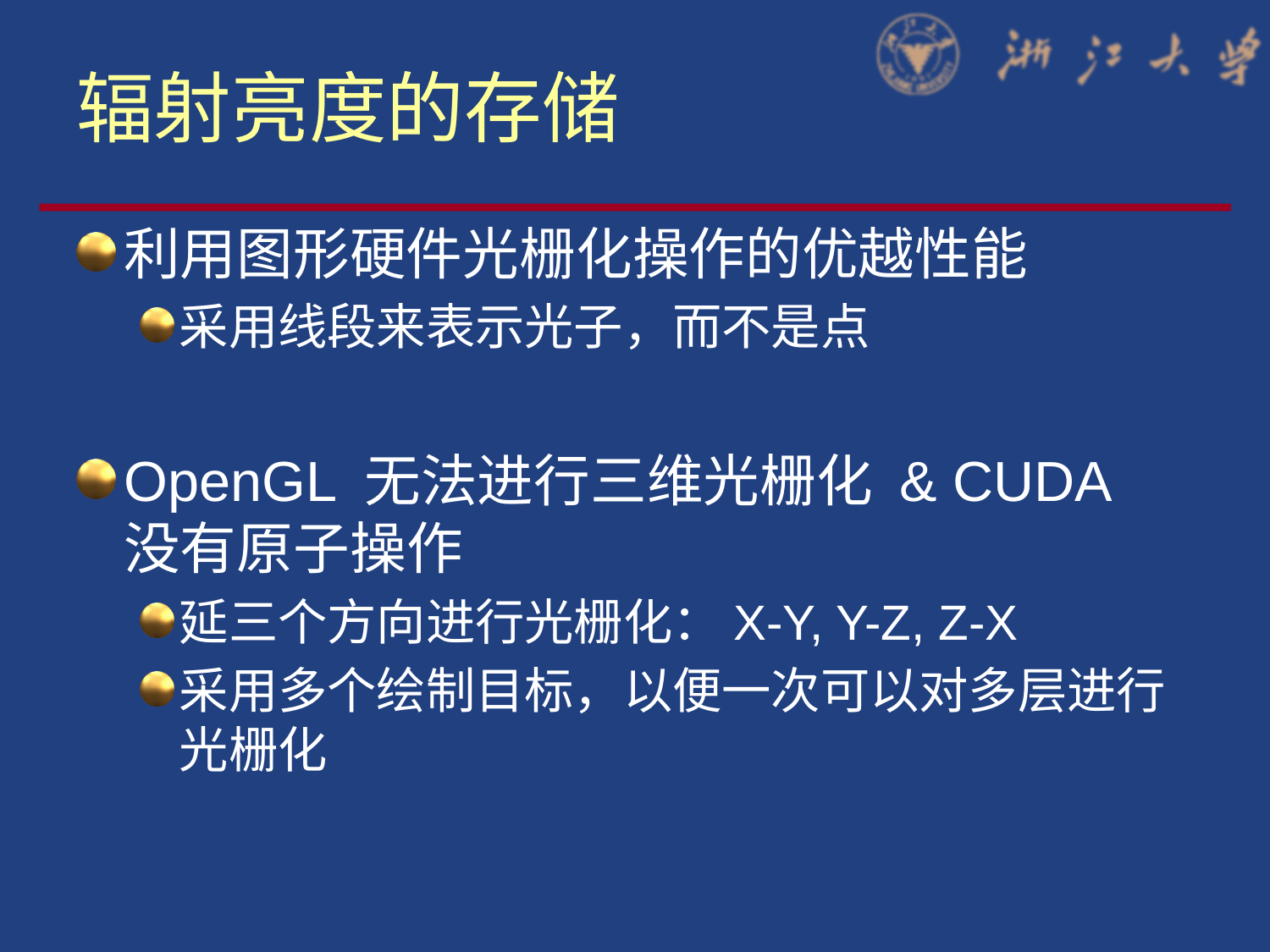

# 辐射亮度的存储
利用图形硬件光栅化操作的优越性能
采用线段来表示光子，而不是点

OpenGL 无法进行三维光栅化 & CUDA 没有原子操作
延三个方向进行光栅化：X-Y, Y-Z, Z-X
采用多个绘制目标，以便一次可以对多层进行光栅化